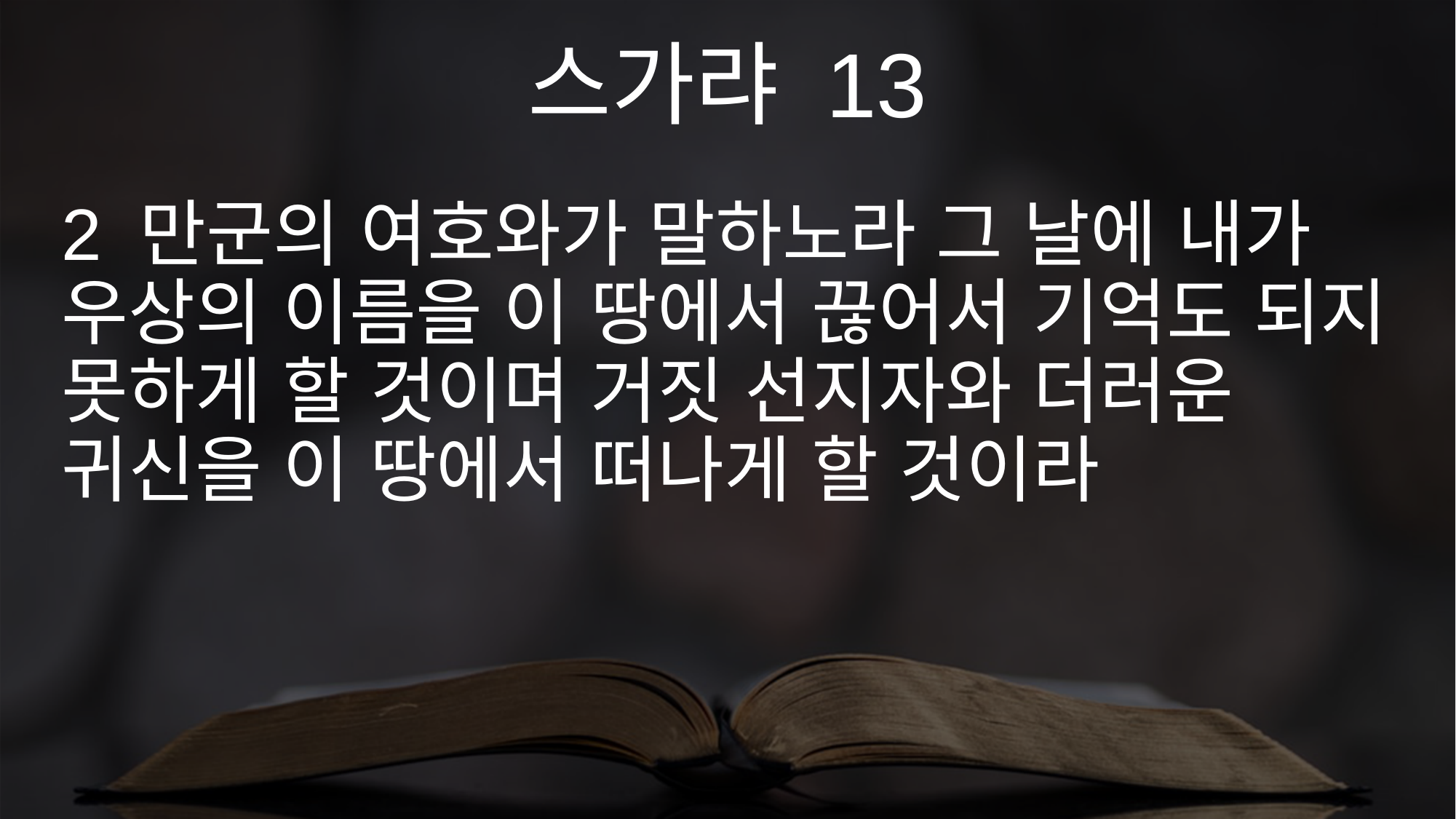

스가랴 13
2 만군의 여호와가 말하노라 그 날에 내가 우상의 이름을 이 땅에서 끊어서 기억도 되지 못하게 할 것이며 거짓 선지자와 더러운 귀신을 이 땅에서 떠나게 할 것이라